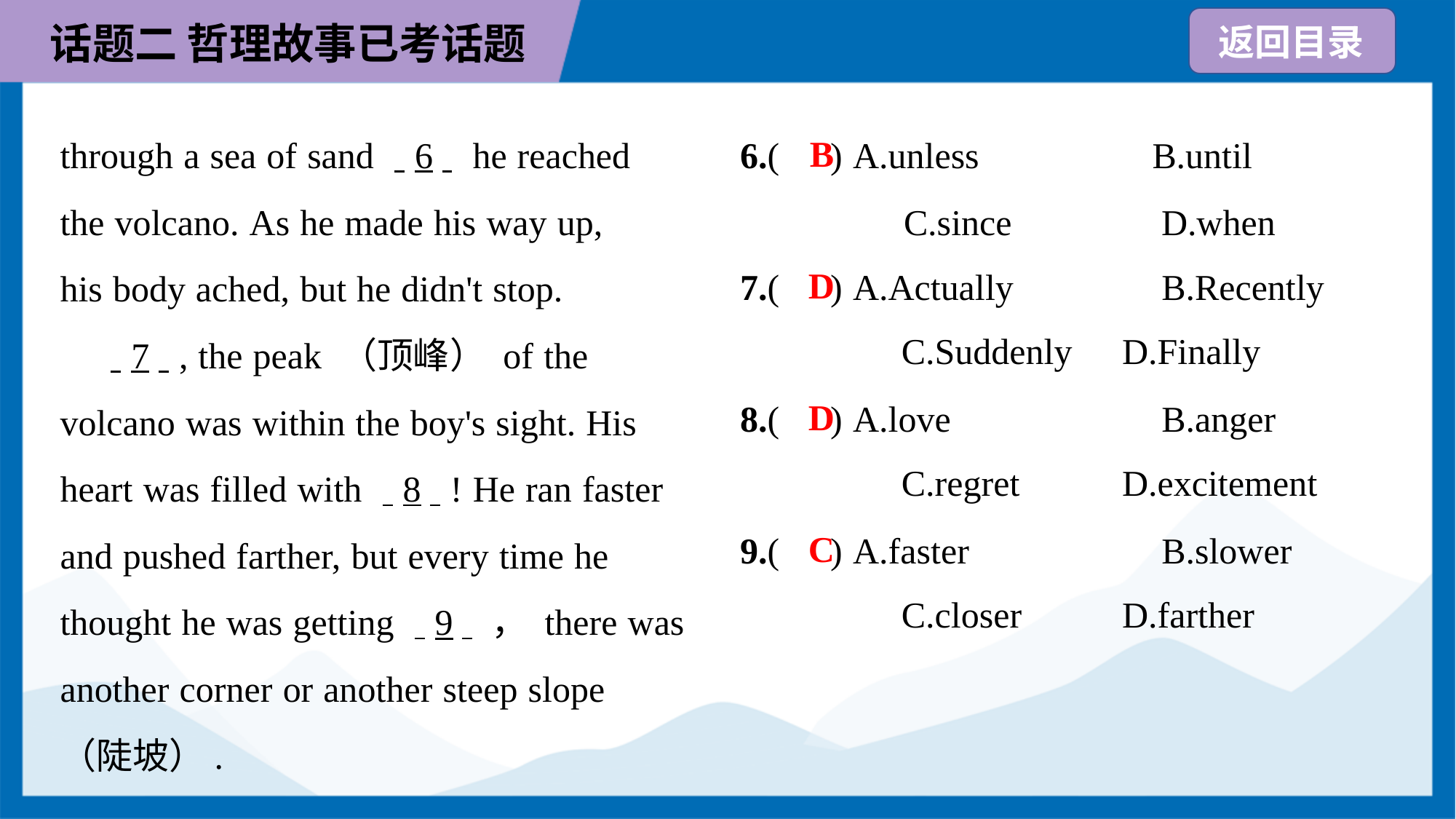

through a sea of sand . .6. . he reached
the volcano. As he made his way up,
his body ached, but he didn't stop.
    . .7. ., the peak （顶峰） of the
volcano was within the boy's sight. His
heart was filled with . .8. .! He ran faster
and pushed farther, but every time he
thought he was getting . .9. .， there was
another corner or another steep slope
（陡坡）.

6.(     ) A.unless	           B.until
                  C.since	            D.when
B
7.(     ) A.Actually	B.Recently
C.Suddenly	D.Finally
D
8.(     ) A.love	B.anger
C.regret	D.excitement
D
9.(     ) A.faster	B.slower
C.closer	D.farther
C